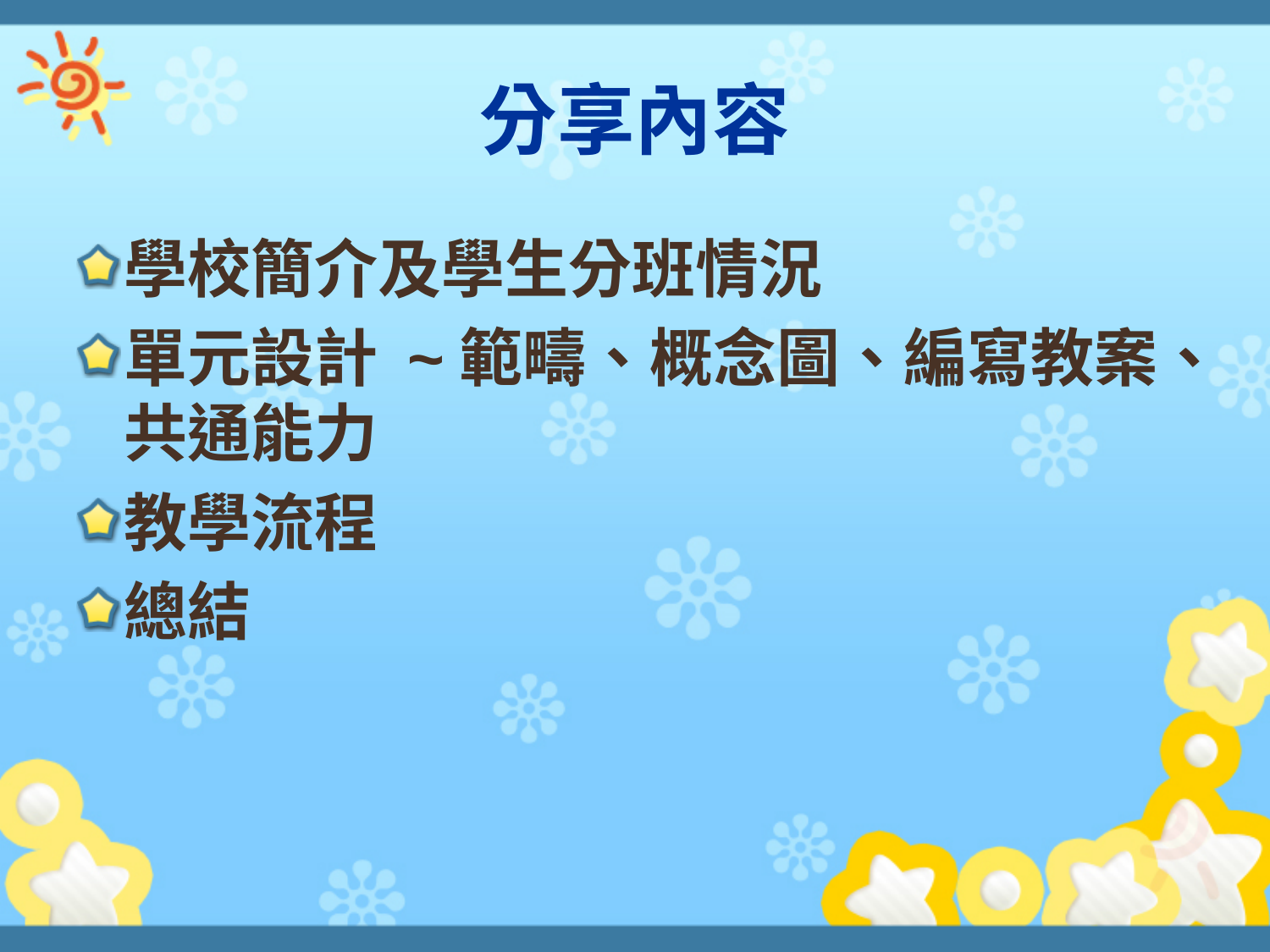

# 分享內容
學校簡介及學生分班情況
單元設計 ~範疇、概念圖、編寫教案、共通能力
教學流程
總結